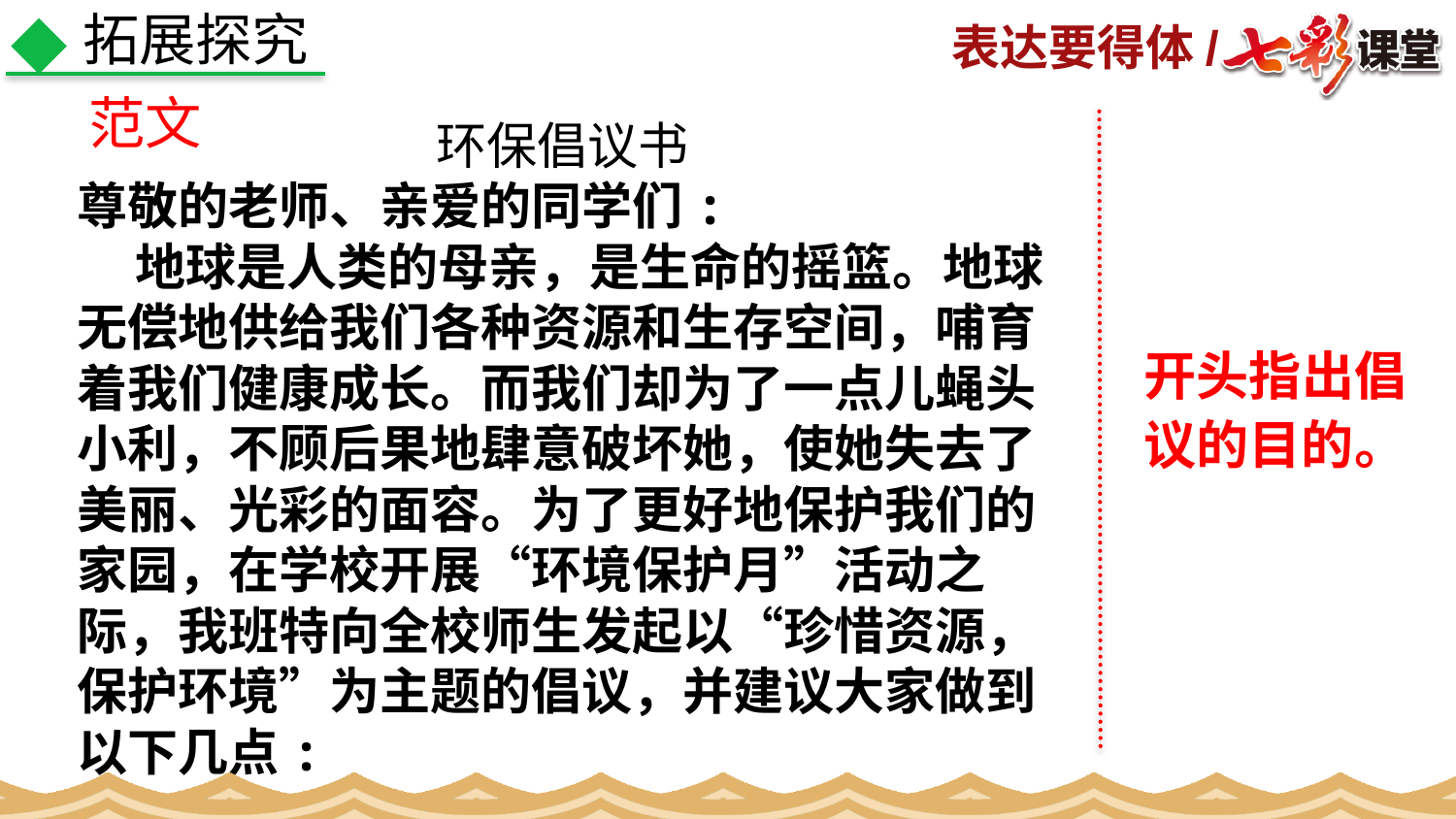

拓展探究

范文
环保倡议书
尊敬的老师、亲爱的同学们:
    地球是人类的母亲，是生命的摇篮。地球无偿地供给我们各种资源和生存空间，哺育着我们健康成长。而我们却为了一点儿蝇头小利，不顾后果地肆意破坏她，使她失去了美丽、光彩的面容。为了更好地保护我们的家园，在学校开展“环境保护月”活动之际，我班特向全校师生发起以“珍惜资源，保护环境”为主题的倡议，并建议大家做到以下几点:
开头指出倡议的目的。